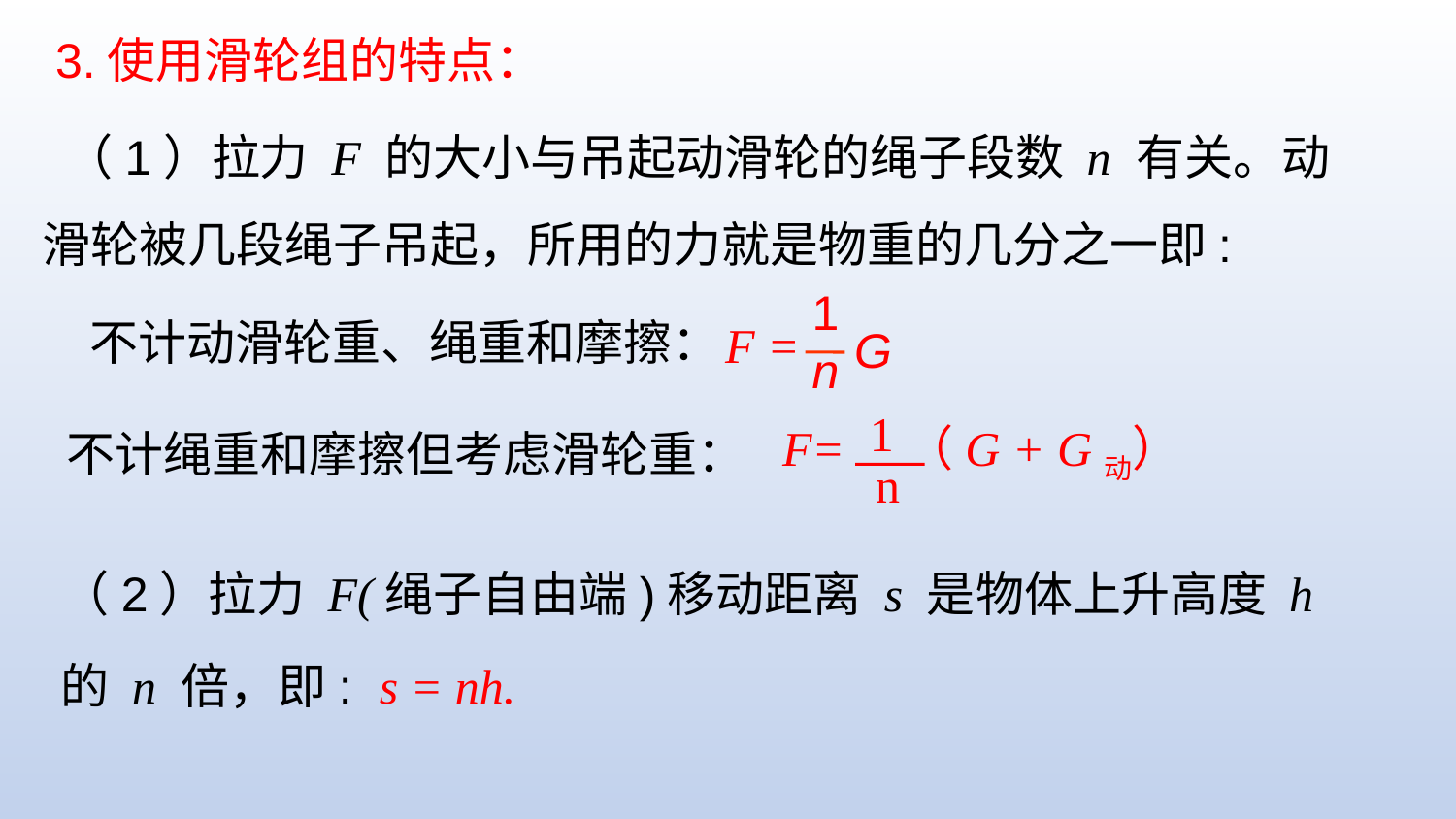

3.使用滑轮组的特点：
 （1）拉力 F 的大小与吊起动滑轮的绳子段数 n 有关。动滑轮被几段绳子吊起，所用的力就是物重的几分之一即:
1
n

F =
G
不计动滑轮重、绳重和摩擦：
1
n

    F=    （G + G动）
不计绳重和摩擦但考虑滑轮重：
（2）拉力 F(绳子自由端)移动距离 s 是物体上升高度 h 的 n 倍，即:  s = nh.